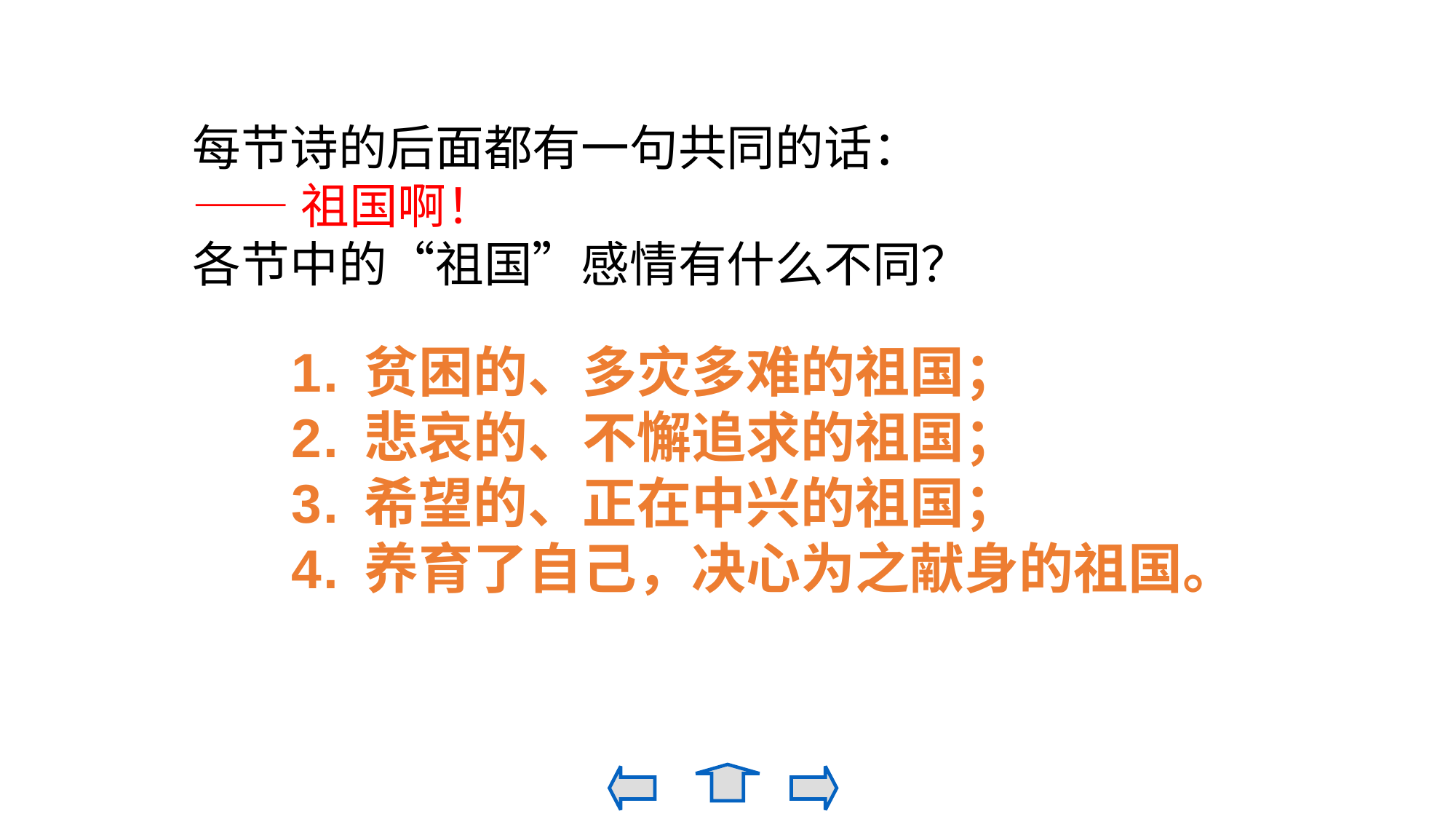

每节诗的后面都有一句共同的话：
—— 祖国啊！
各节中的“祖国”感情有什么不同？
贫困的、多灾多难的祖国；
悲哀的、不懈追求的祖国；
希望的、正在中兴的祖国；
养育了自己，决心为之献身的祖国。